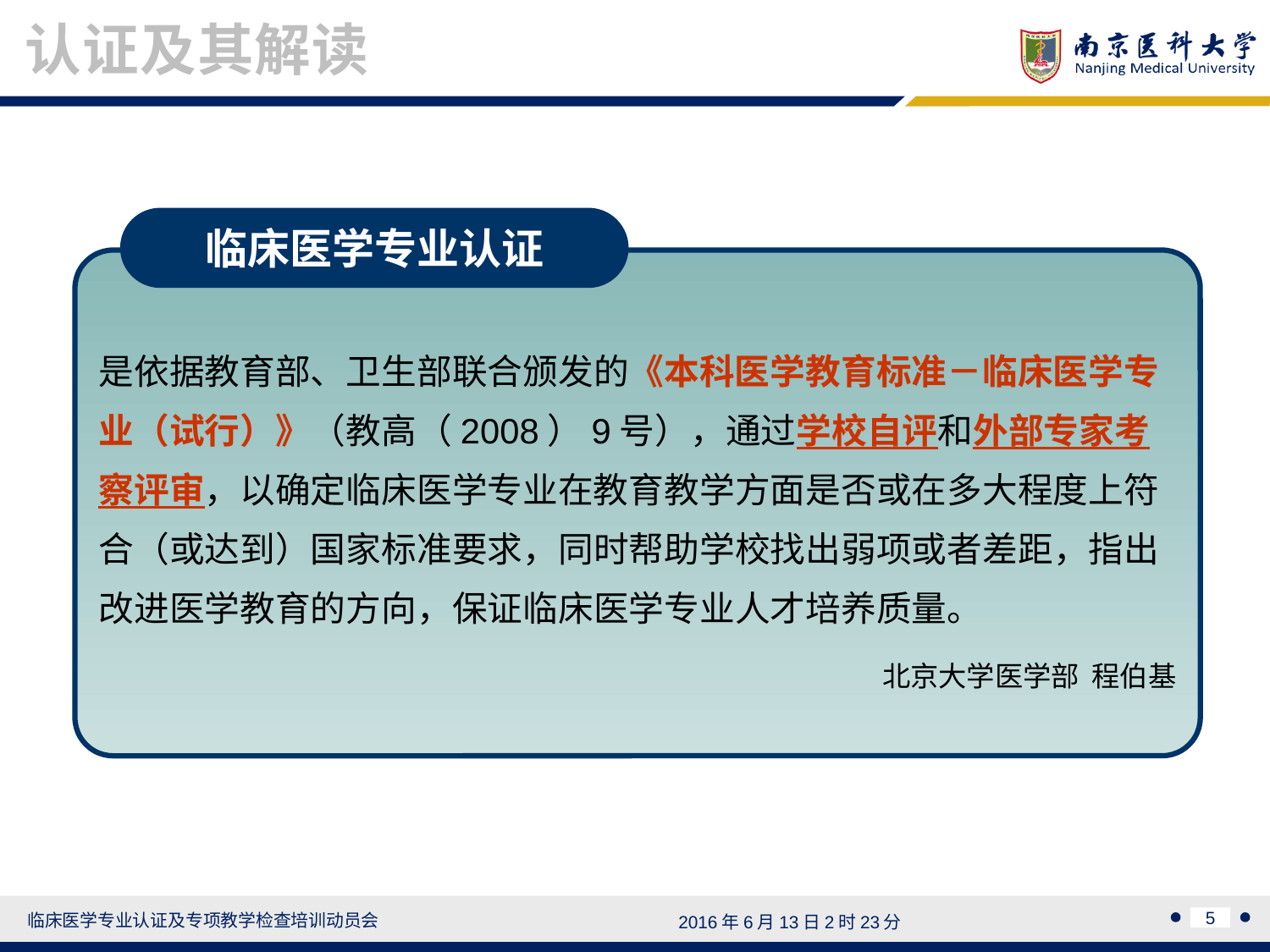

认证及其解读
临床医学专业认证
是依据教育部、卫生部联合颁发的《本科医学教育标准－临床医学专业（试行）》（教高（2008）9号），通过学校自评和外部专家考察评审，以确定临床医学专业在教育教学方面是否或在多大程度上符合（或达到）国家标准要求，同时帮助学校找出弱项或者差距，指出改进医学教育的方向，保证临床医学专业人才培养质量。
北京大学医学部  程伯基